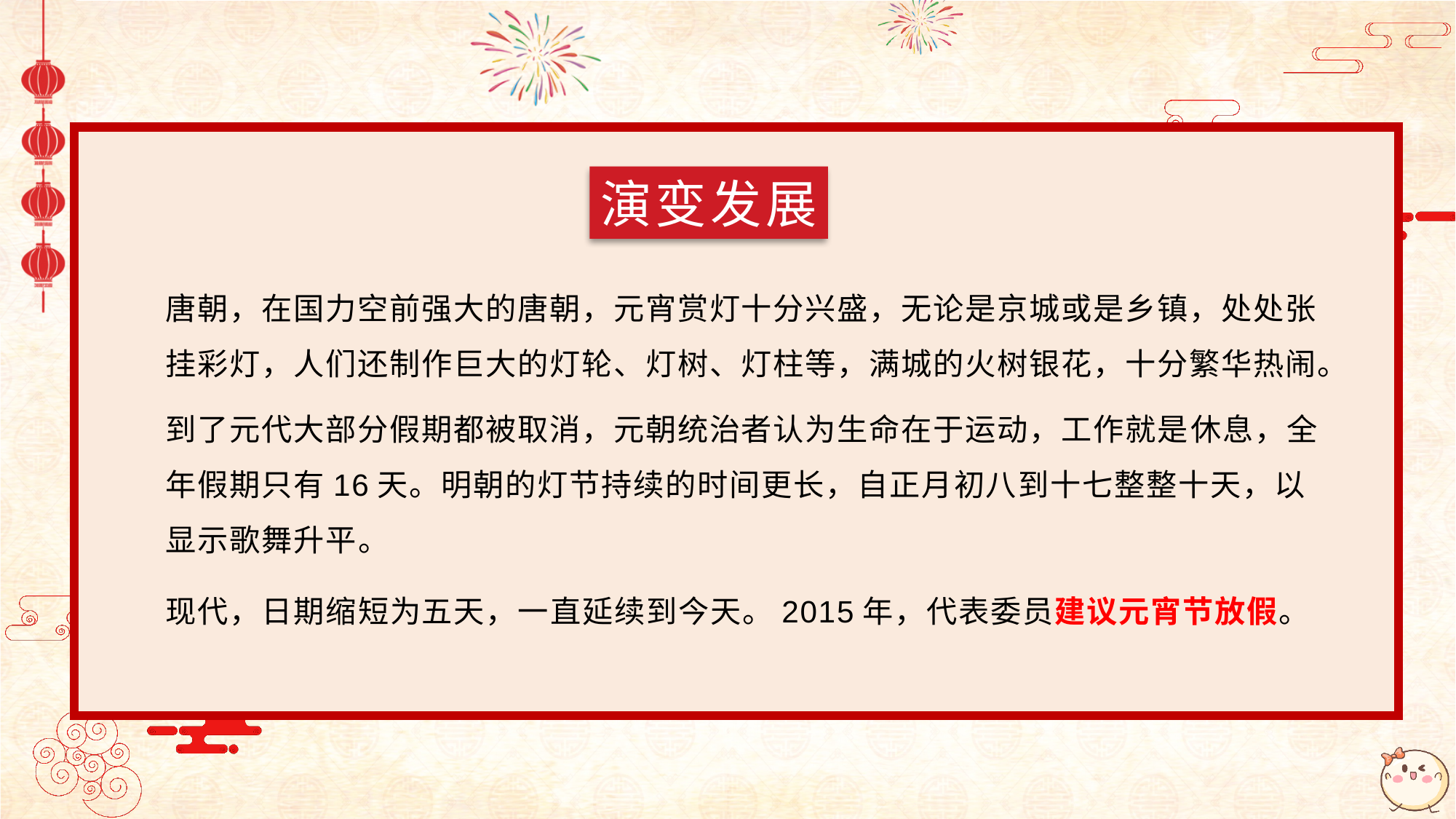

演变发展
唐朝，在国力空前强大的唐朝，元宵赏灯十分兴盛，无论是京城或是乡镇，处处张挂彩灯，人们还制作巨大的灯轮、灯树、灯柱等，满城的火树银花，十分繁华热闹。
到了元代大部分假期都被取消，元朝统治者认为生命在于运动，工作就是休息，全年假期只有16天。明朝的灯节持续的时间更长，自正月初八到十七整整十天，以显示歌舞升平。
现代，日期缩短为五天，一直延续到今天。2015年，代表委员建议元宵节放假。